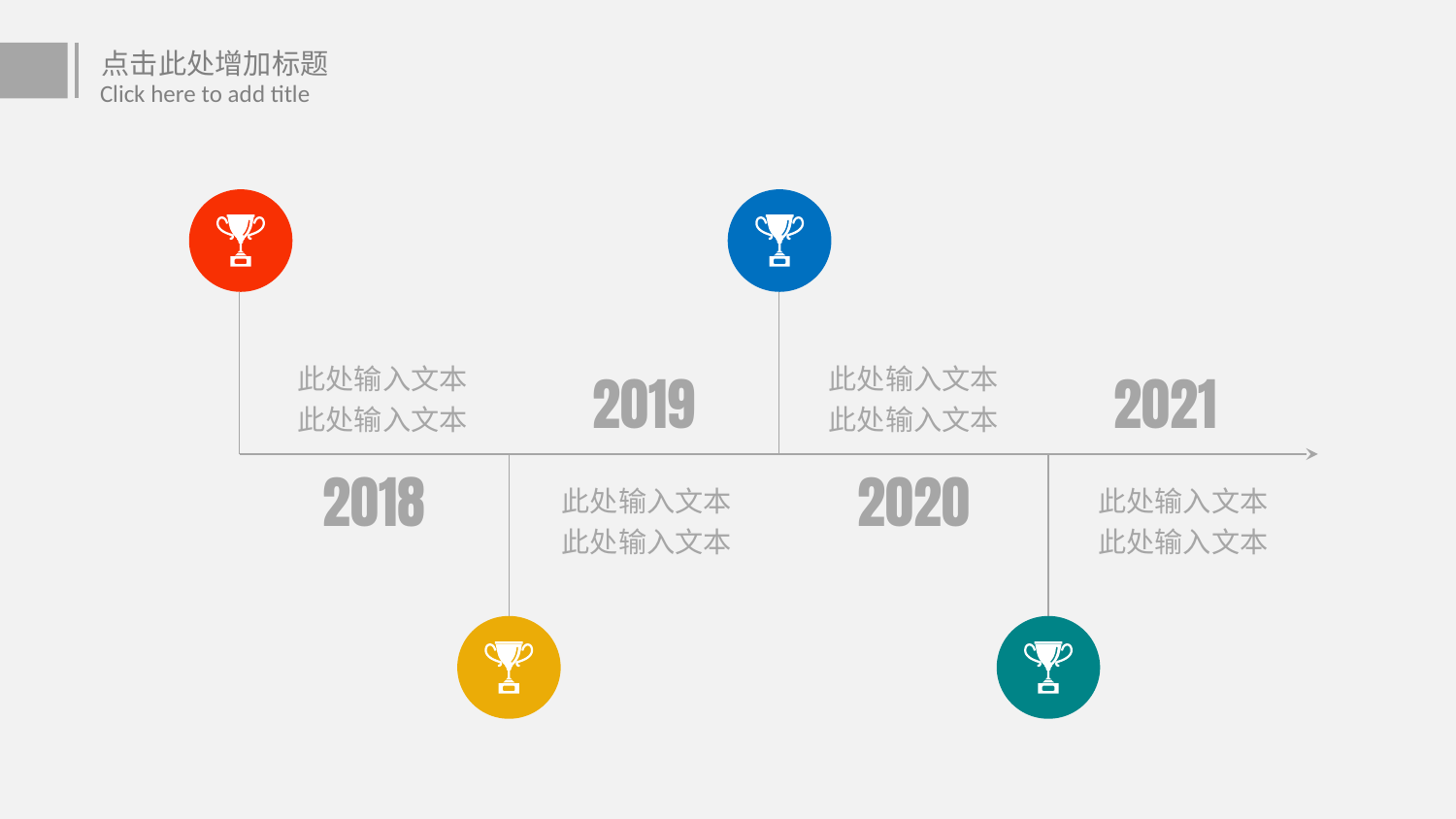

点击此处增加标题

Click here to add title

此处输入文本
此处输入文本
此处输入文本
此处输入文本
2019
2021
2018
2020
此处输入文本
此处输入文本
此处输入文本
此处输入文本